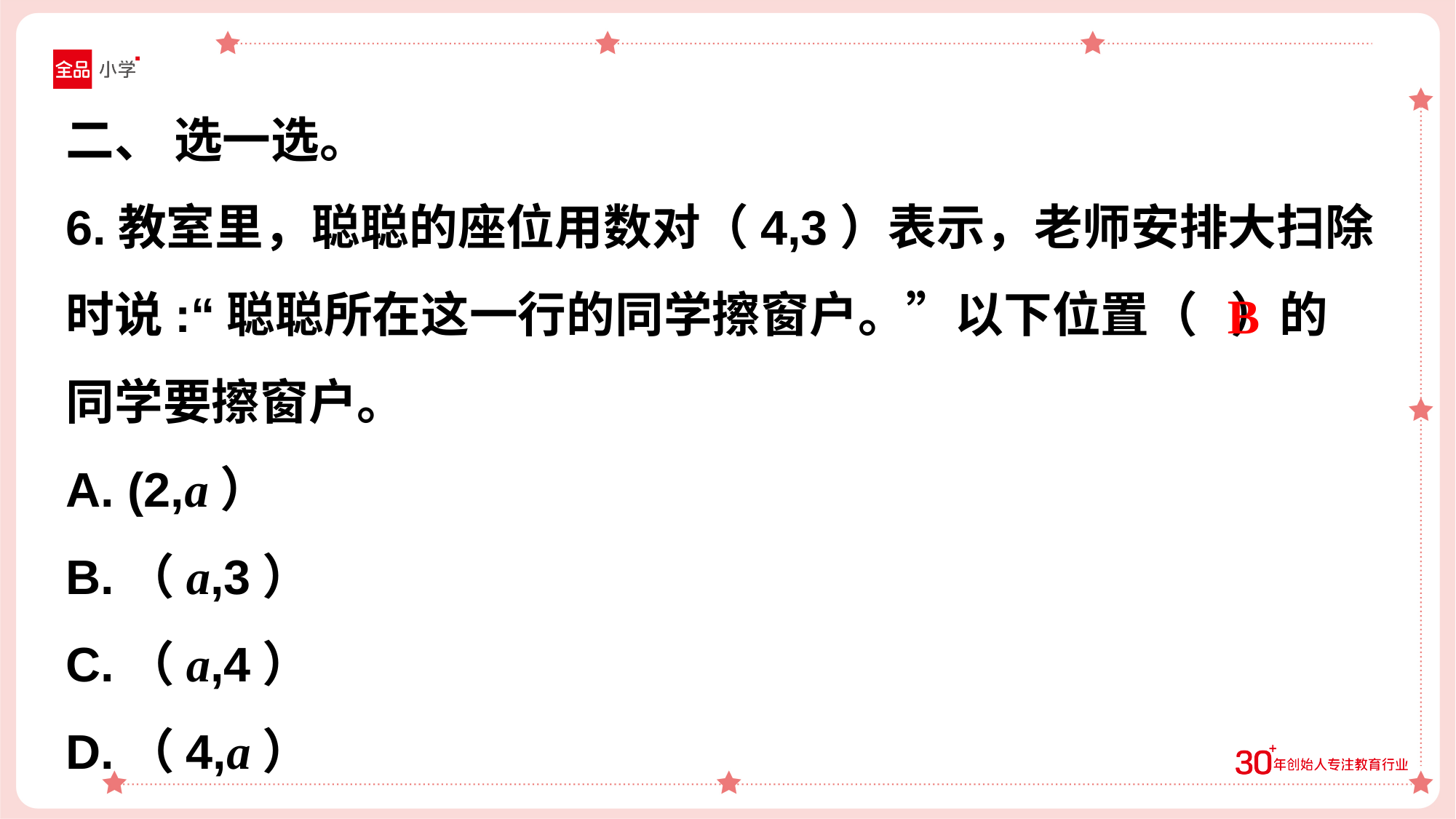

二、 选一选。
6.教室里，聪聪的座位用数对（4,3）表示，老师安排大扫除
时说:“聪聪所在这一行的同学擦窗户。”以下位置（   ）的
同学要擦窗户。
A. (2,a）
B.（a,3）
C.（a,4）
D.（4,a）
B